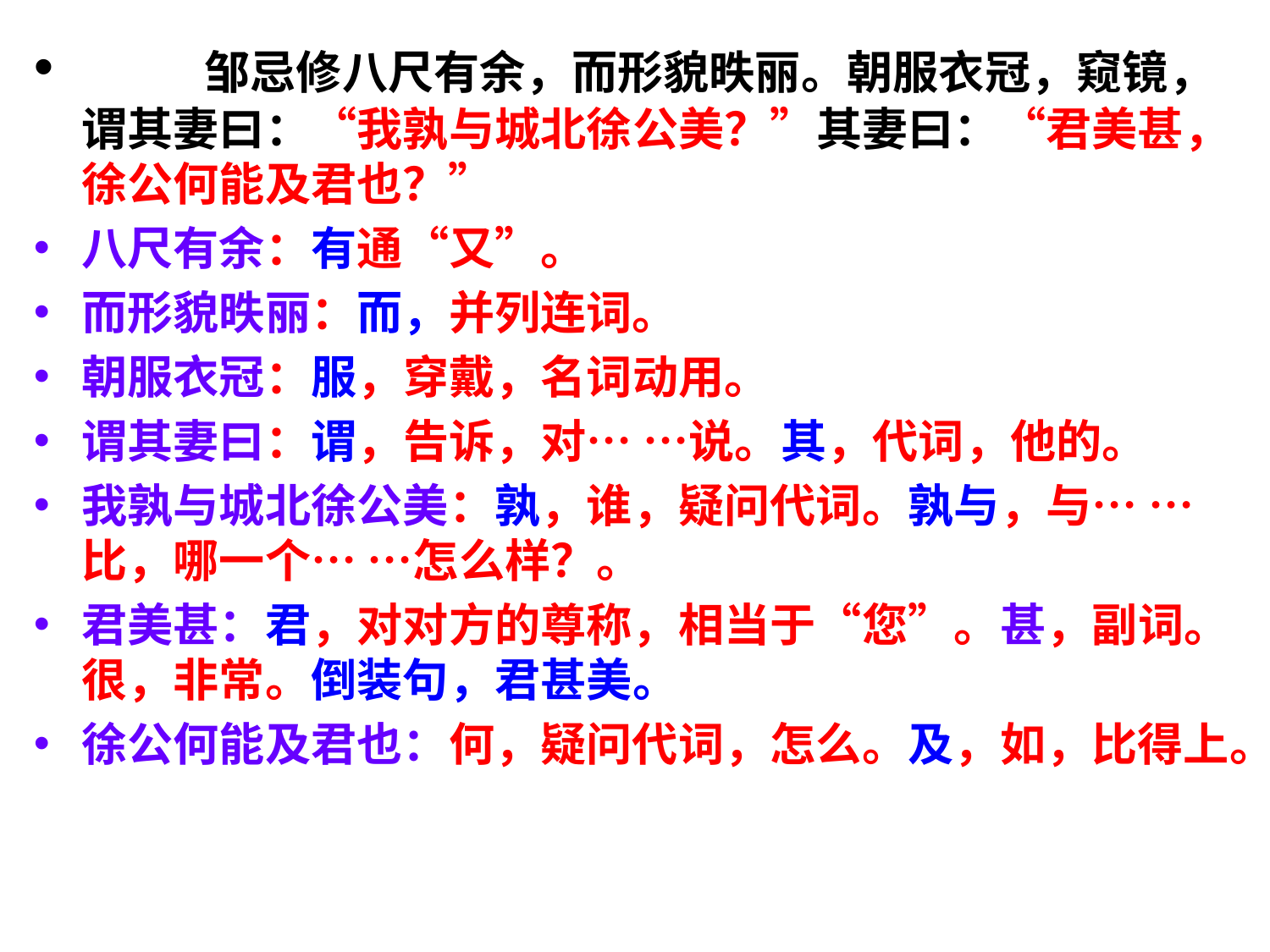

邹忌修八尺有余，而形貌昳丽。朝服衣冠，窥镜，谓其妻曰：“我孰与城北徐公美？”其妻曰：“君美甚，徐公何能及君也？”
八尺有余：有通“又”。
而形貌昳丽：而，并列连词。
朝服衣冠：服，穿戴，名词动用。
谓其妻曰：谓，告诉，对… …说。其，代词，他的。
我孰与城北徐公美：孰，谁，疑问代词。孰与，与… …比，哪一个… …怎么样？。
君美甚：君，对对方的尊称，相当于“您”。甚，副词。很，非常。倒装句，君甚美。
徐公何能及君也：何，疑问代词，怎么。及，如，比得上。

#